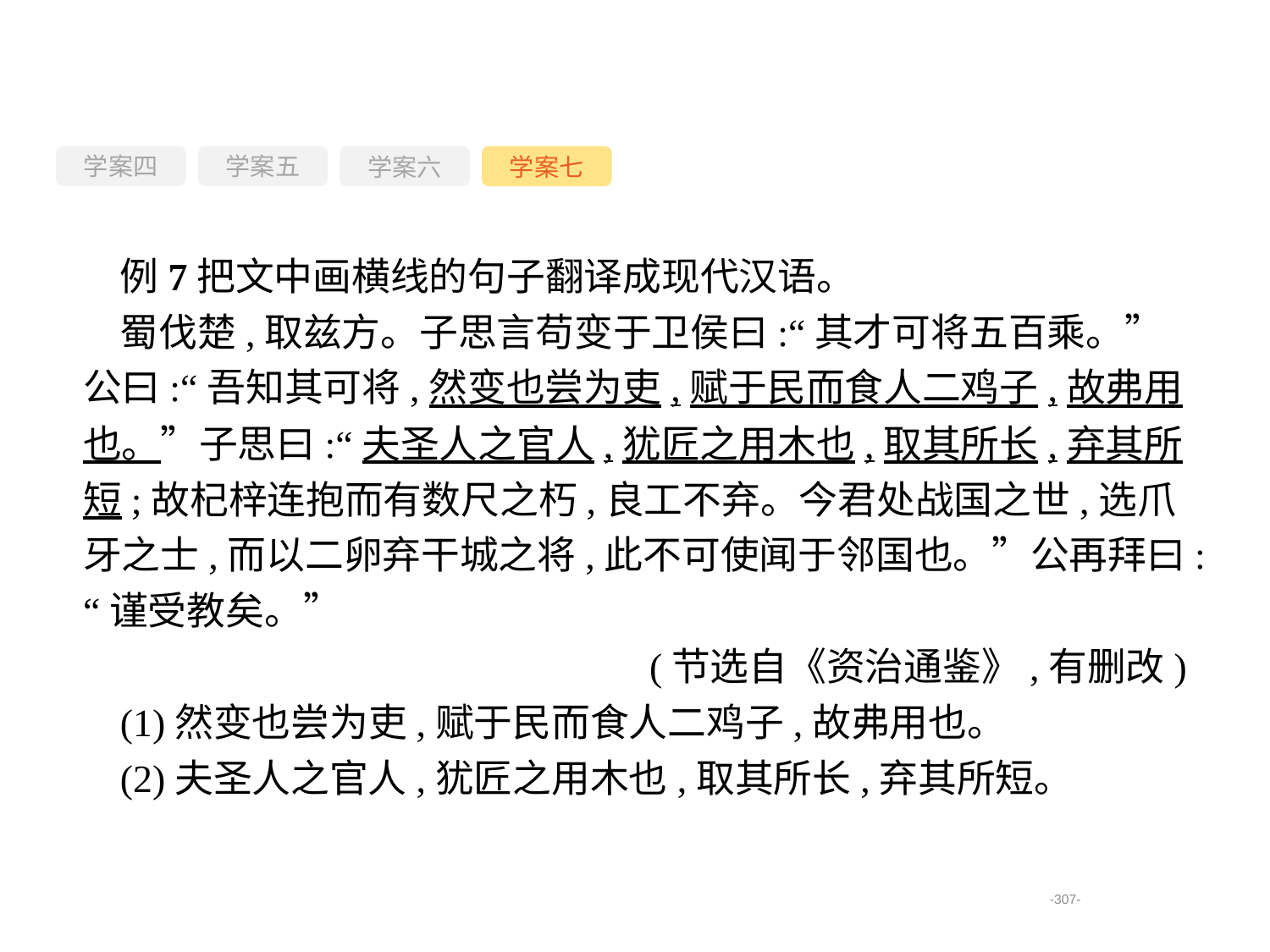

学案四
学案六
学案七
学案五
例7把文中画横线的句子翻译成现代汉语。
蜀伐楚,取兹方。子思言苟变于卫侯曰:“其才可将五百乘。”公曰:“吾知其可将,然变也尝为吏,赋于民而食人二鸡子,故弗用也。”子思曰:“夫圣人之官人,犹匠之用木也,取其所长,弃其所短;故杞梓连抱而有数尺之朽,良工不弃。今君处战国之世,选爪牙之士,而以二卵弃干城之将,此不可使闻于邻国也。”公再拜曰:“谨受教矣。”
(节选自《资治通鉴》,有删改)
(1)然变也尝为吏,赋于民而食人二鸡子,故弗用也。
(2)夫圣人之官人,犹匠之用木也,取其所长,弃其所短。
-307-